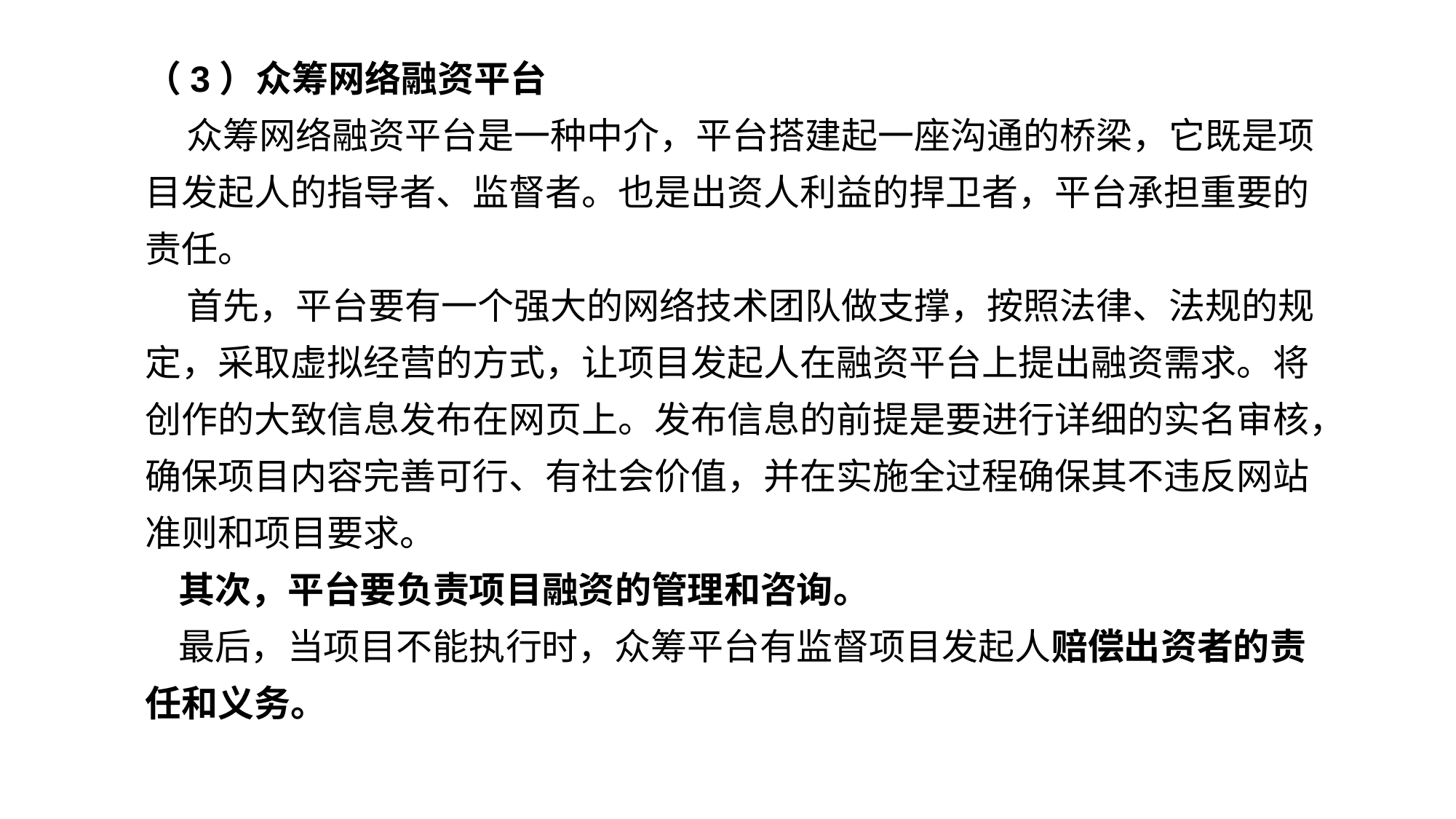

（3）众筹网络融资平台
    众筹网络融资平台是一种中介，平台搭建起一座沟通的桥梁，它既是项目发起人的指导者、监督者。也是出资人利益的捍卫者，平台承担重要的责任。
    首先，平台要有一个强大的网络技术团队做支撑，按照法律、法规的规定，采取虚拟经营的方式，让项目发起人在融资平台上提出融资需求。将创作的大致信息发布在网页上。发布信息的前提是要进行详细的实名审核，确保项目内容完善可行、有社会价值，并在实施全过程确保其不违反网站准则和项目要求。
   其次，平台要负责项目融资的管理和咨询。
   最后，当项目不能执行时，众筹平台有监督项目发起人赔偿出资者的责任和义务。